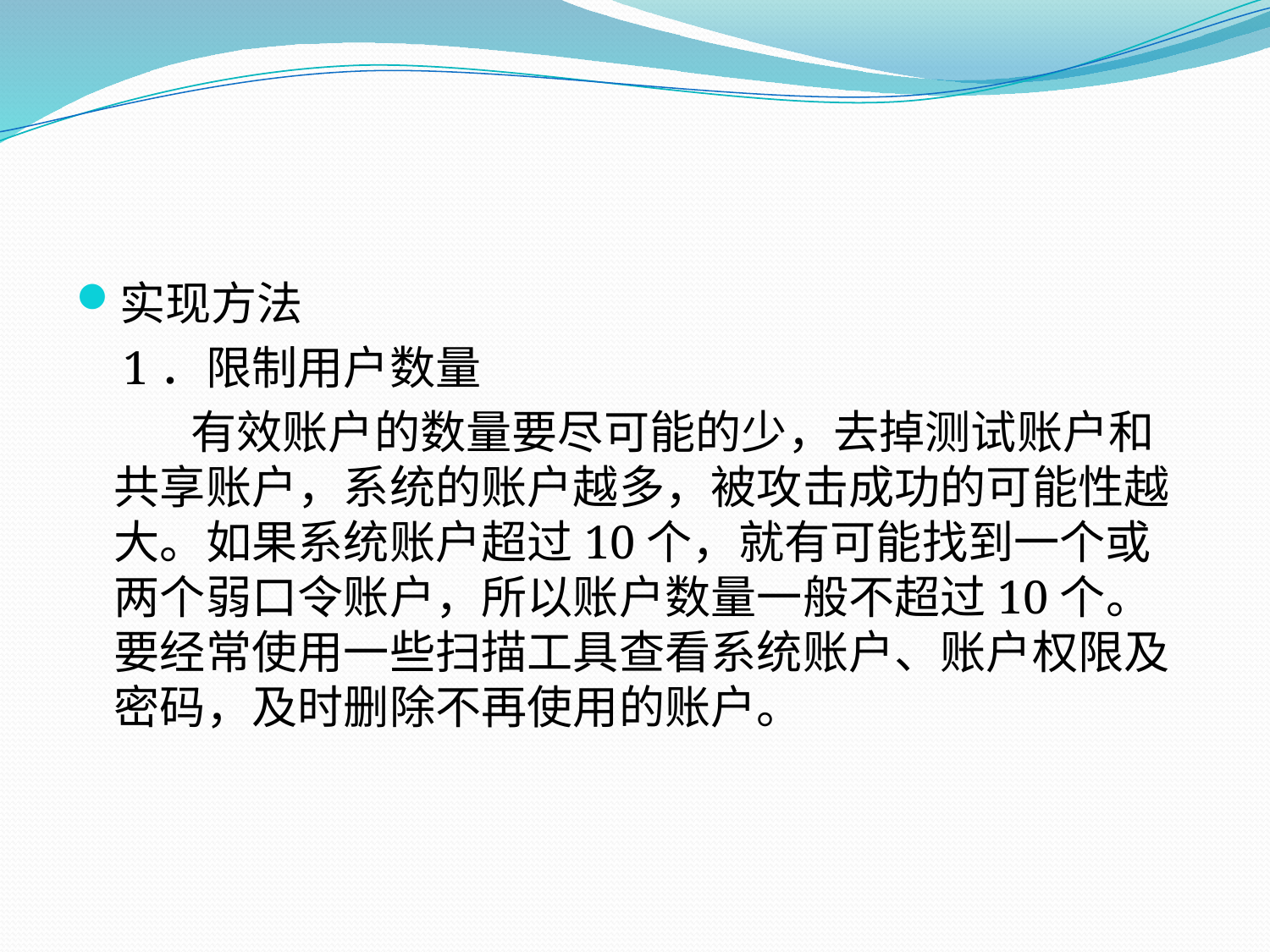

#
实现方法
    1．限制用户数量
          有效账户的数量要尽可能的少，去掉测试账户和共享账户，系统的账户越多，被攻击成功的可能性越大。如果系统账户超过10个，就有可能找到一个或两个弱口令账户，所以账户数量一般不超过10个。要经常使用一些扫描工具查看系统账户、账户权限及密码，及时删除不再使用的账户。